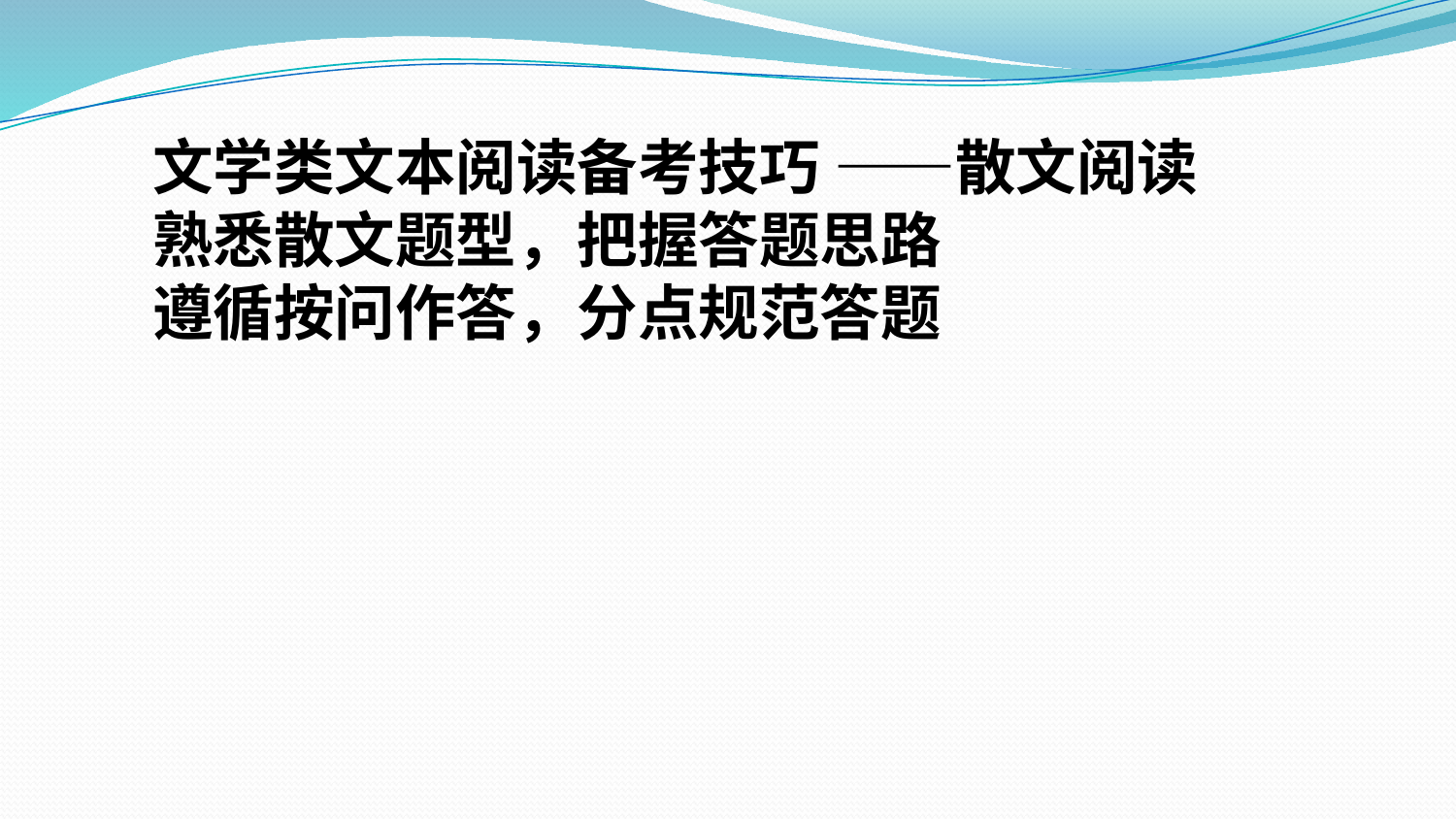

文学类文本阅读备考技巧 ——散文阅读
熟悉散文题型，把握答题思路
遵循按问作答，分点规范答题